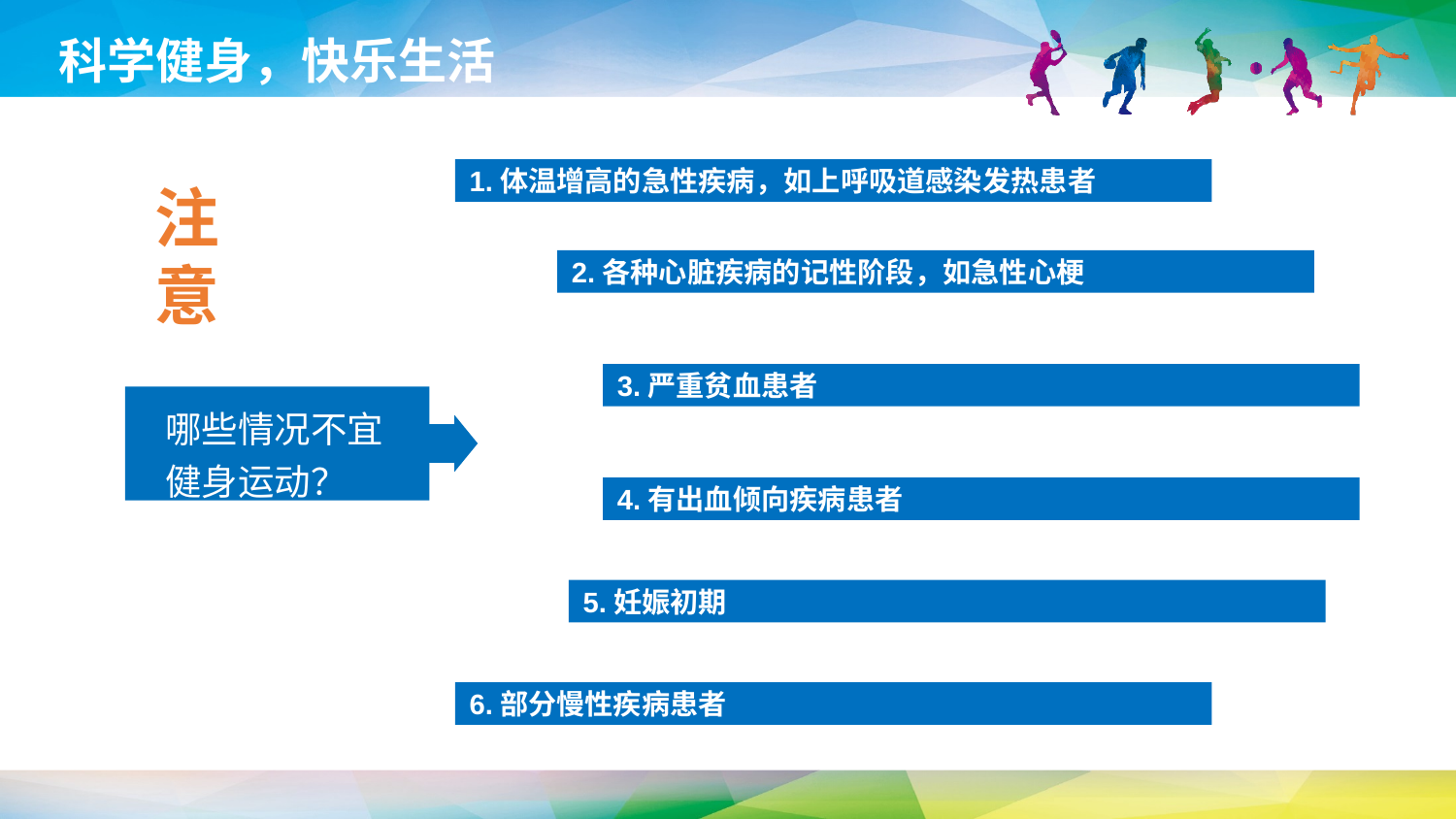

科学健身，快乐生活
1.体温增高的急性疾病，如上呼吸道感染发热患者
注意
2.各种心脏疾病的记性阶段，如急性心梗
3.严重贫血患者

哪些情况不宜健身运动？
4.有出血倾向疾病患者
5.妊娠初期
6.部分慢性疾病患者
延时符